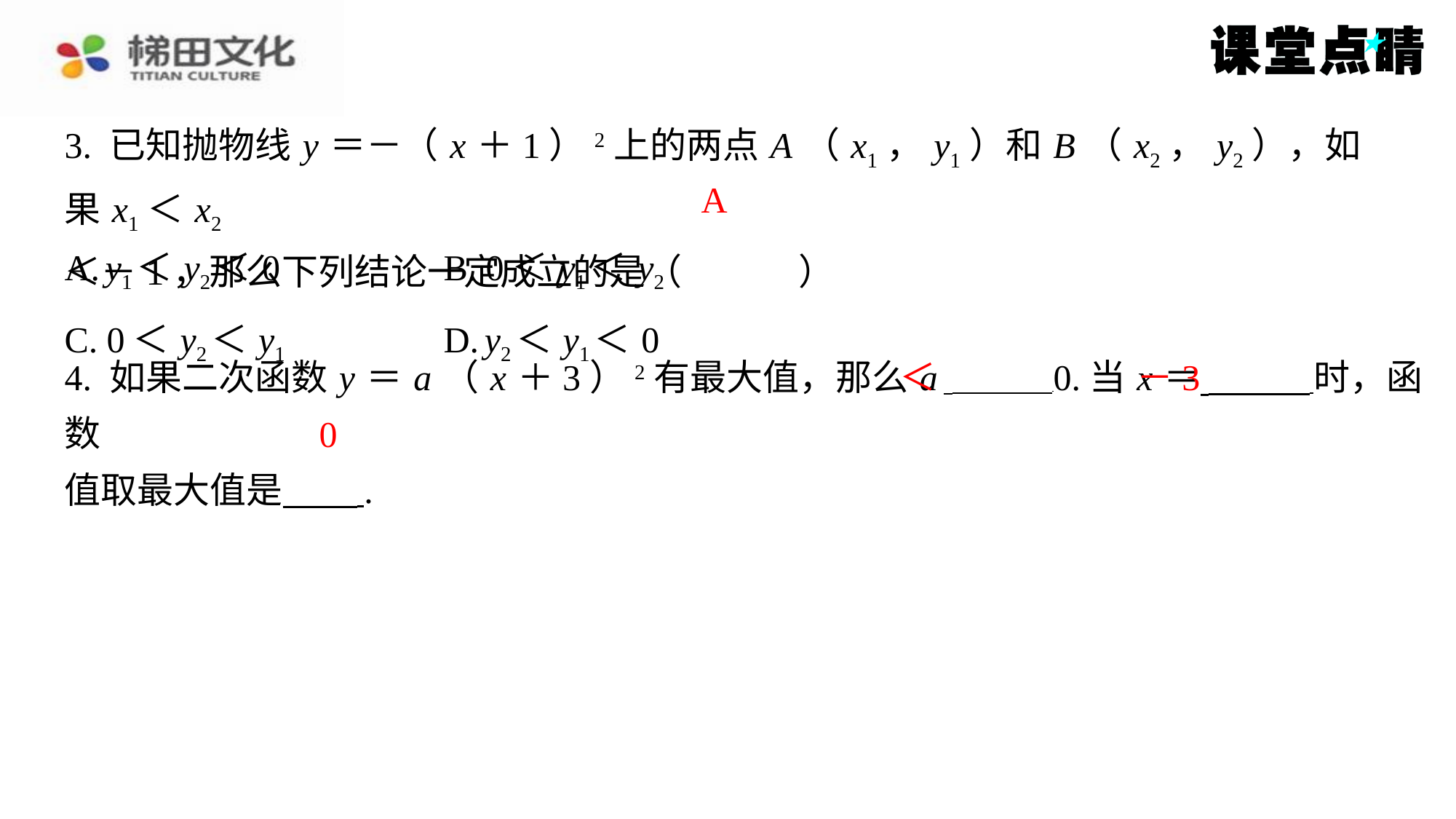

3. 已知抛物线 y ＝－（ x ＋1）2上的两点 A （ x1， y1）和 B （ x2， y2），如果 x1＜ x2
＜－1，那么下列结论一定成立的是（　A　）
A
| A. y1＜ y2＜0 | B. 0＜ y1＜ y2 |
| --- | --- |
| C. 0＜ y2＜ y1 | D. y2＜ y1＜0 |
＜
－3
4. 如果二次函数 y ＝ a （ x ＋3）2有最大值，那么 a                0.当 x ＝                 时，函数
值取最大值是            ⁠.
0